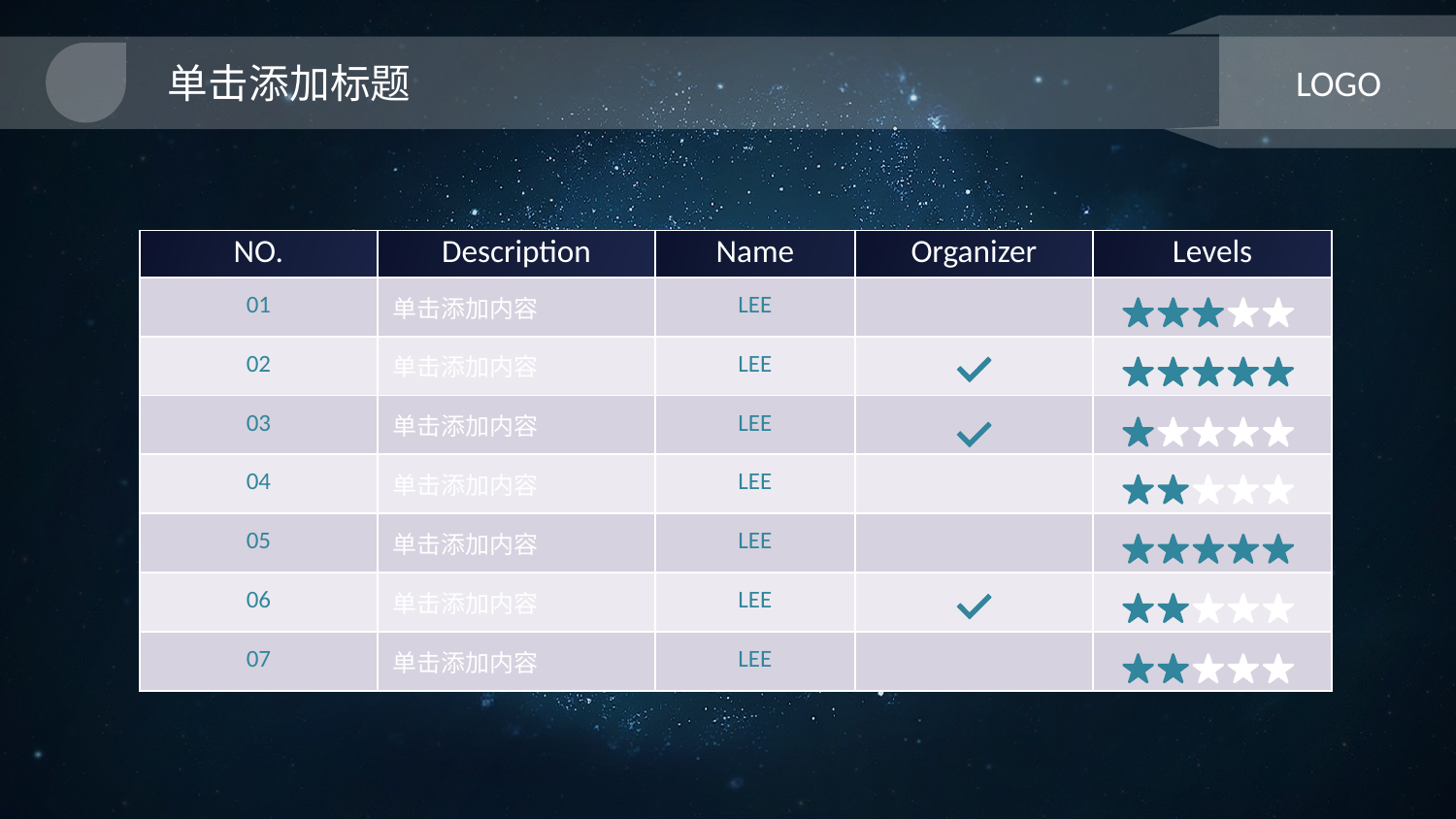

单击添加标题
LOGO
| NO. | Description | Name | Organizer | Levels |
| --- | --- | --- | --- | --- |
| 01 | 单击添加内容 | LEE |  |  |
| 02 | 单击添加内容 | LEE |  |  |
| 03 | 单击添加内容 | LEE |  |  |
| 04 | 单击添加内容 | LEE |  |  |
| 05 | 单击添加内容 | LEE |  |  |
| 06 | 单击添加内容 | LEE |  |  |
| 07 | 单击添加内容 | LEE |  |  |